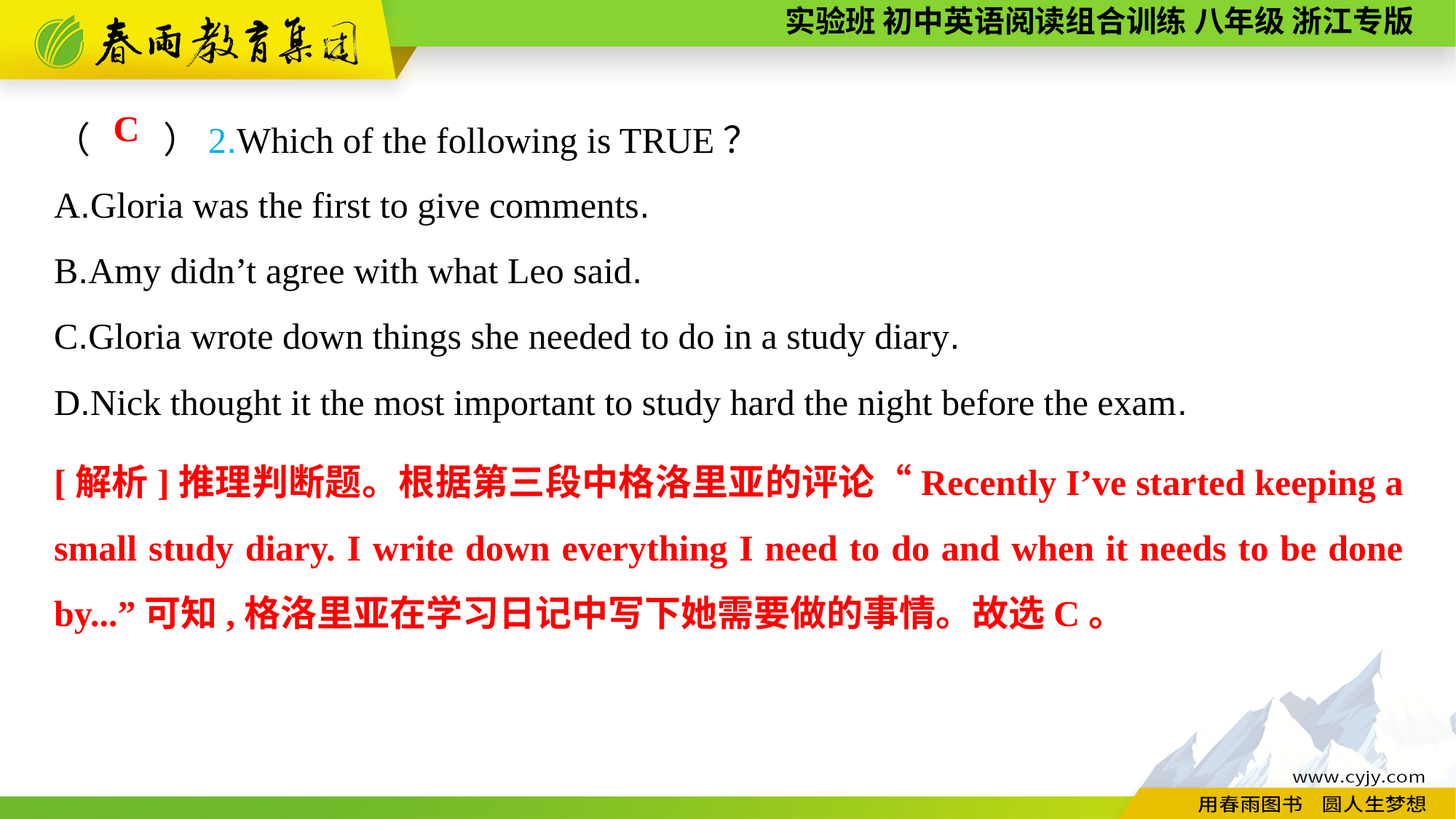

（　　）2.Which of the following is TRUE？
A.Gloria was the first to give comments.
B.Amy didn’t agree with what Leo said.
C.Gloria wrote down things she needed to do in a study diary.
D.Nick thought it the most important to study hard the night before the exam.
C
[解析]推理判断题。根据第三段中格洛里亚的评论“Recently I’ve started keeping a small study diary. I write down everything I need to do and when it needs to be done by...”可知,格洛里亚在学习日记中写下她需要做的事情。故选C。